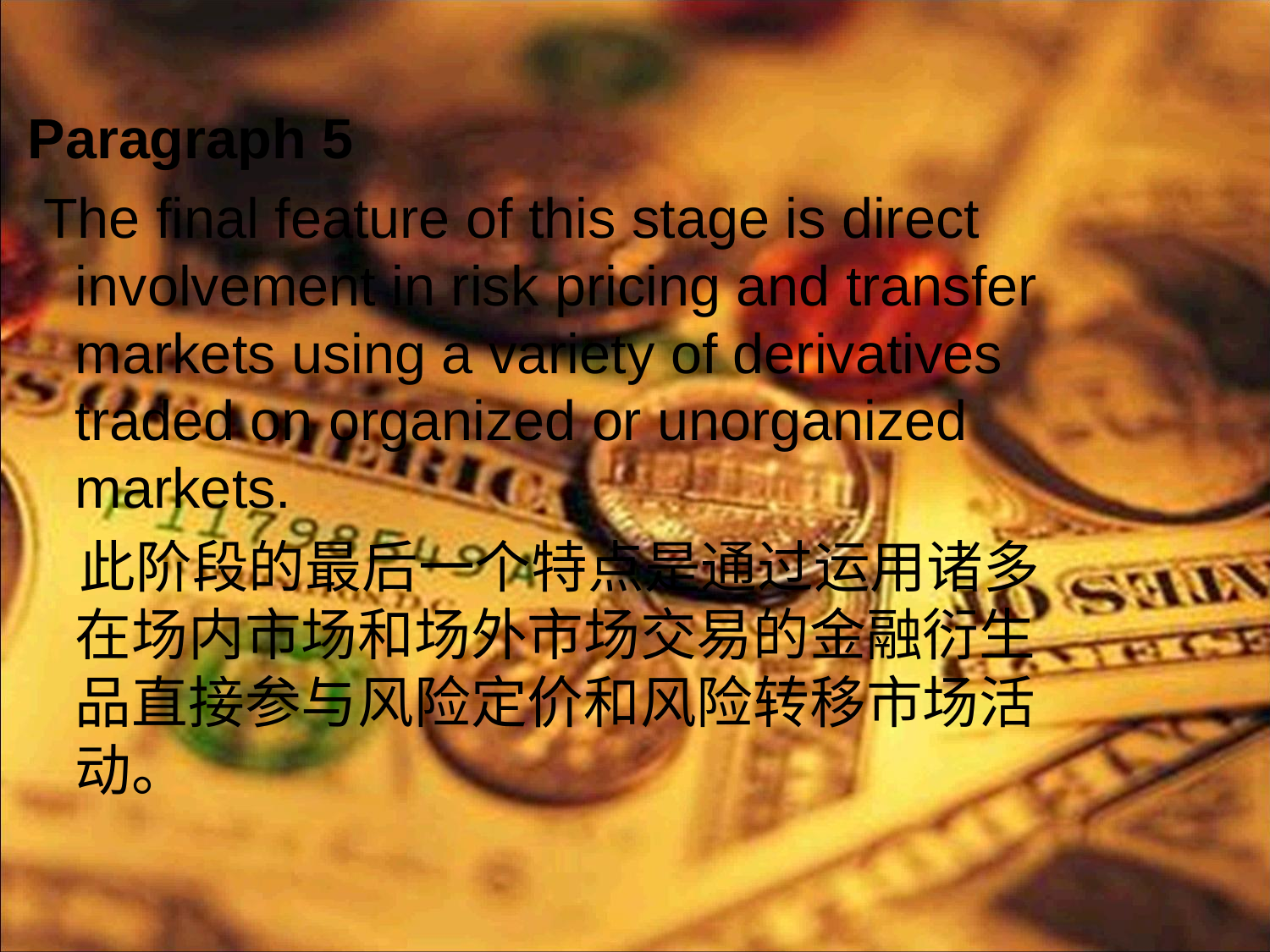

Paragraph 5
 The final feature of this stage is direct involvement in risk pricing and transfer markets using a variety of derivatives traded on organized or unorganized markets.
   此阶段的最后一个特点是通过运用诸多在场内市场和场外市场交易的金融衍生品直接参与风险定价和风险转移市场活动。